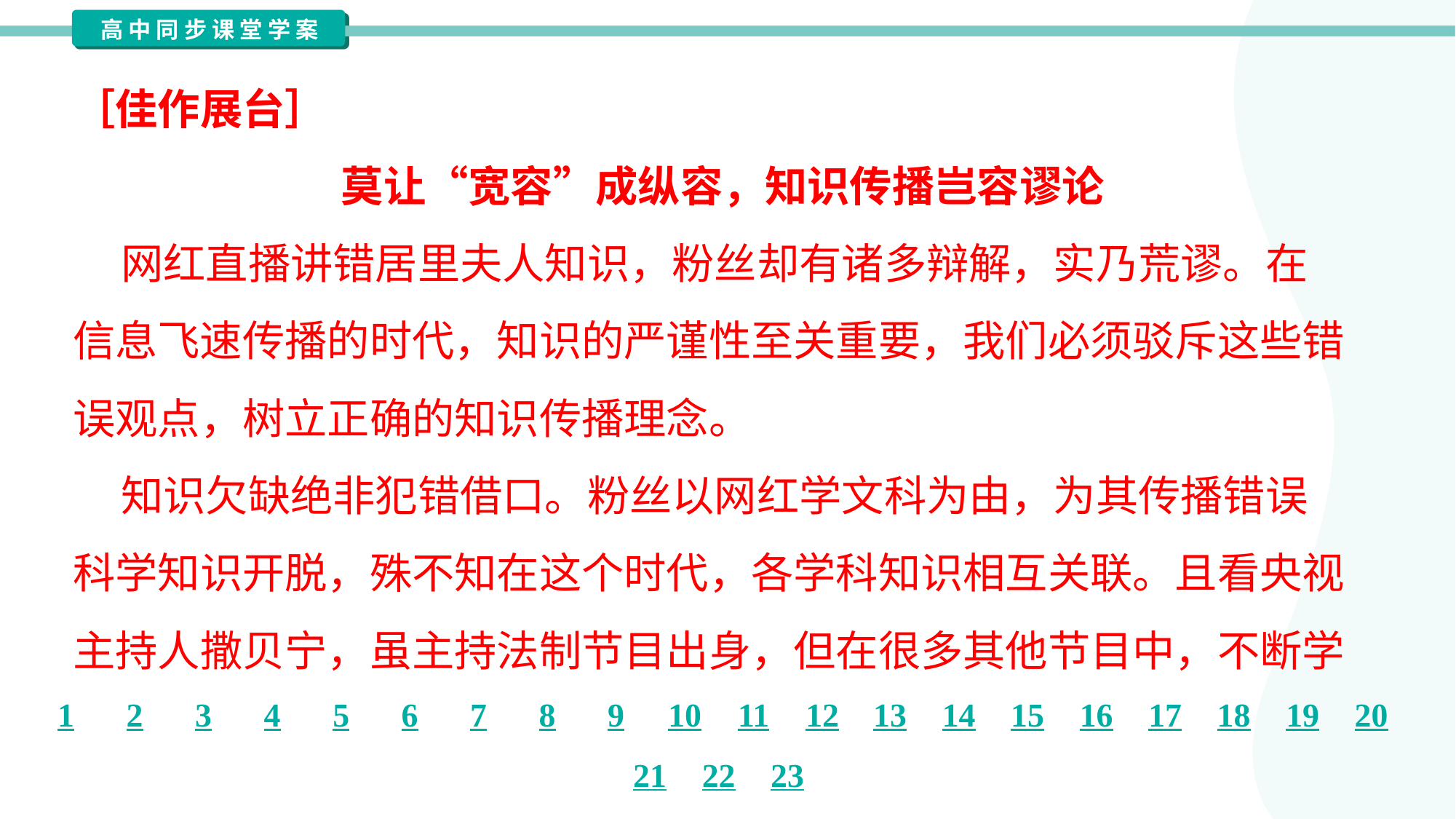

［佳作展台］
莫让“宽容”成纵容，知识传播岂容谬论
    网红直播讲错居里夫人知识，粉丝却有诸多辩解，实乃荒谬。在
信息飞速传播的时代，知识的严谨性至关重要，我们必须驳斥这些错
误观点，树立正确的知识传播理念。
    知识欠缺绝非犯错借口。粉丝以网红学文科为由，为其传播错误
科学知识开脱，殊不知在这个时代，各学科知识相互关联。且看央视
主持人撒贝宁，虽主持法制节目出身，但在很多其他节目中，不断学